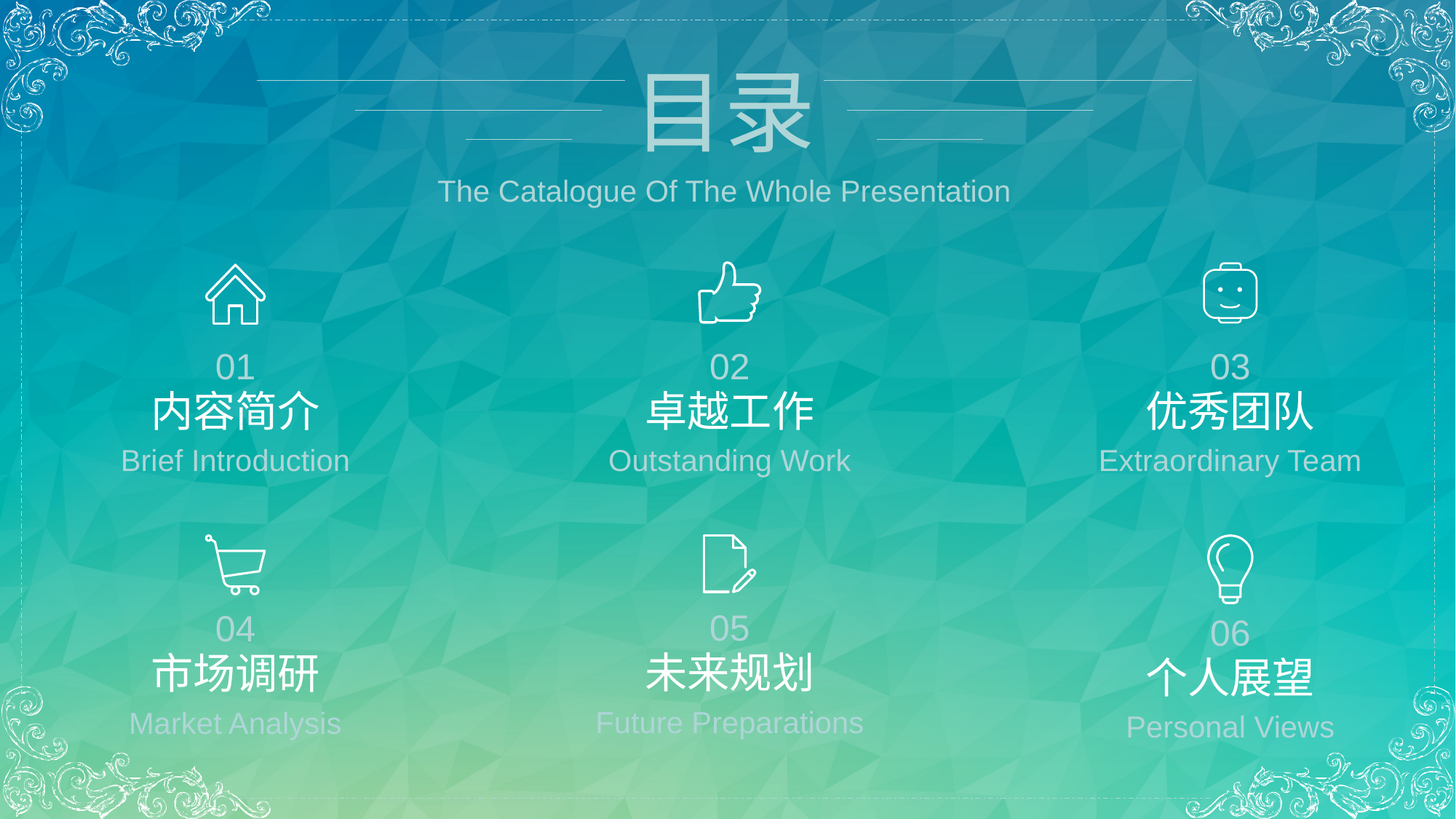

目录
The Catalogue Of The Whole Presentation

01
内容简介
Brief Introduction
02
卓越工作
Outstanding Work
03
优秀团队
Extraordinary Team

05
未来规划
Future Preparations
04
市场调研
Market Analysis
06
个人展望
Personal Views